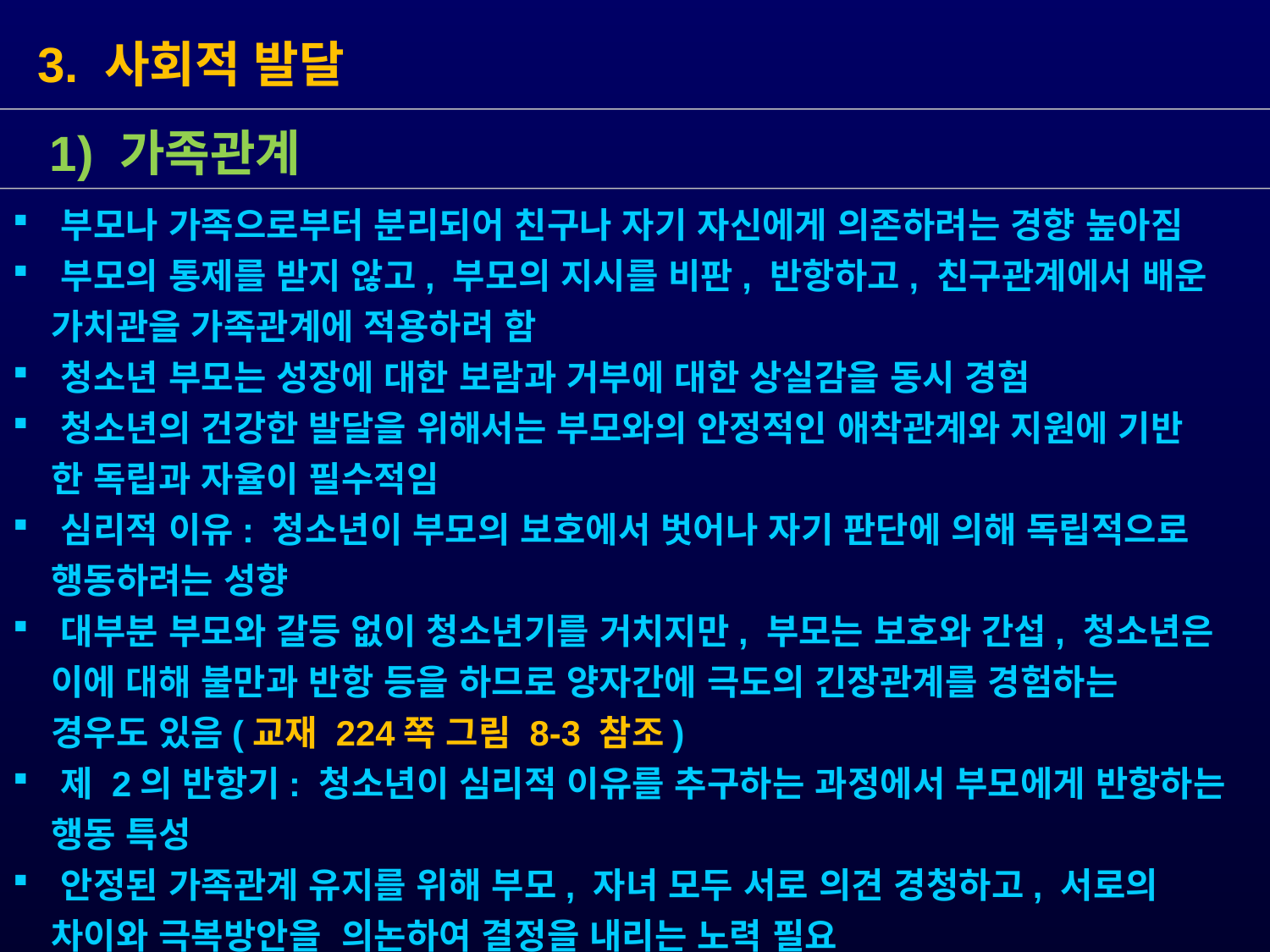

3. 사회적 발달

 부모나 가족으로부터 분리되어 친구나 자기 자신에게 의존하려는 경향 높아짐
 부모의 통제를 받지 않고, 부모의 지시를 비판, 반항하고, 친구관계에서 배운
   가치관을 가족관계에 적용하려 함
 청소년 부모는 성장에 대한 보람과 거부에 대한 상실감을 동시 경험
 청소년의 건강한 발달을 위해서는 부모와의 안정적인 애착관계와 지원에 기반
   한 독립과 자율이 필수적임
 심리적 이유: 청소년이 부모의 보호에서 벗어나 자기 판단에 의해 독립적으로
   행동하려는 성향
 대부분 부모와 갈등 없이 청소년기를 거치지만, 부모는 보호와 간섭, 청소년은
   이에 대해 불만과 반항 등을 하므로 양자간에 극도의 긴장관계를 경험하는
   경우도 있음(교재 224쪽 그림 8-3 참조)
 제 2의 반항기: 청소년이 심리적 이유를 추구하는 과정에서 부모에게 반항하는
   행동 특성
 안정된 가족관계 유지를 위해 부모, 자녀 모두 서로 의견 경청하고, 서로의
   차이와 극복방안을  의논하여 결정을 내리는 노력 필요
  1) 가족관계